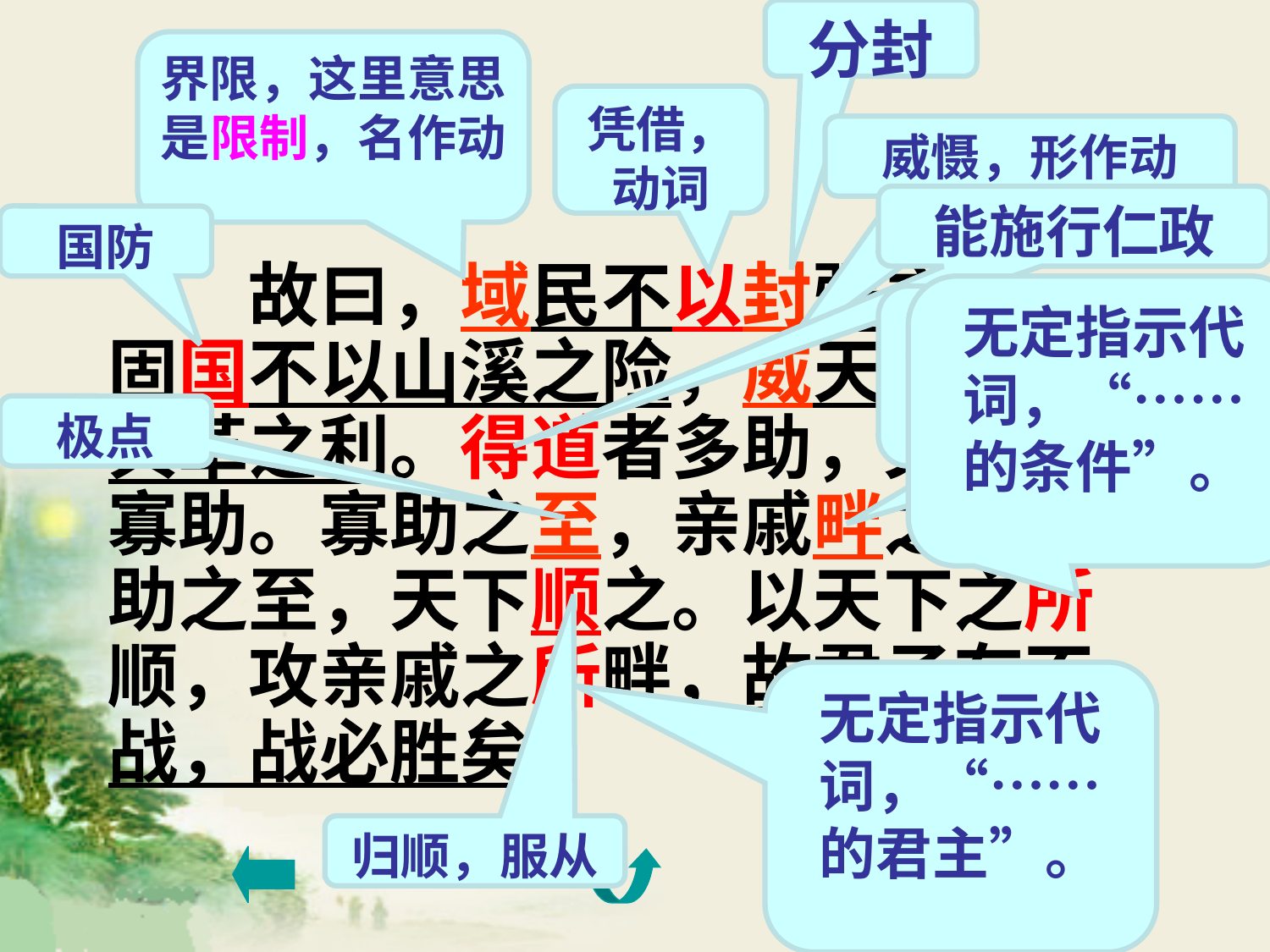

分封
界限，这里意思是限制，名作动
凭借，动词
威慑，形作动
能施行仁政
国防
　　故曰，域民不以封疆之界，固国不以山溪之险，威天下不以兵革之利。得道者多助，失道者寡助。寡助之至，亲戚畔之。多助之至，天下顺之。以天下之所顺，攻亲戚之所畔，故君子有不战，战必胜矣。
无定指示代词，“……的条件”。
通“叛”，背叛，叛乱
极点
无定指示代词，“……的君主”。
归顺，服从